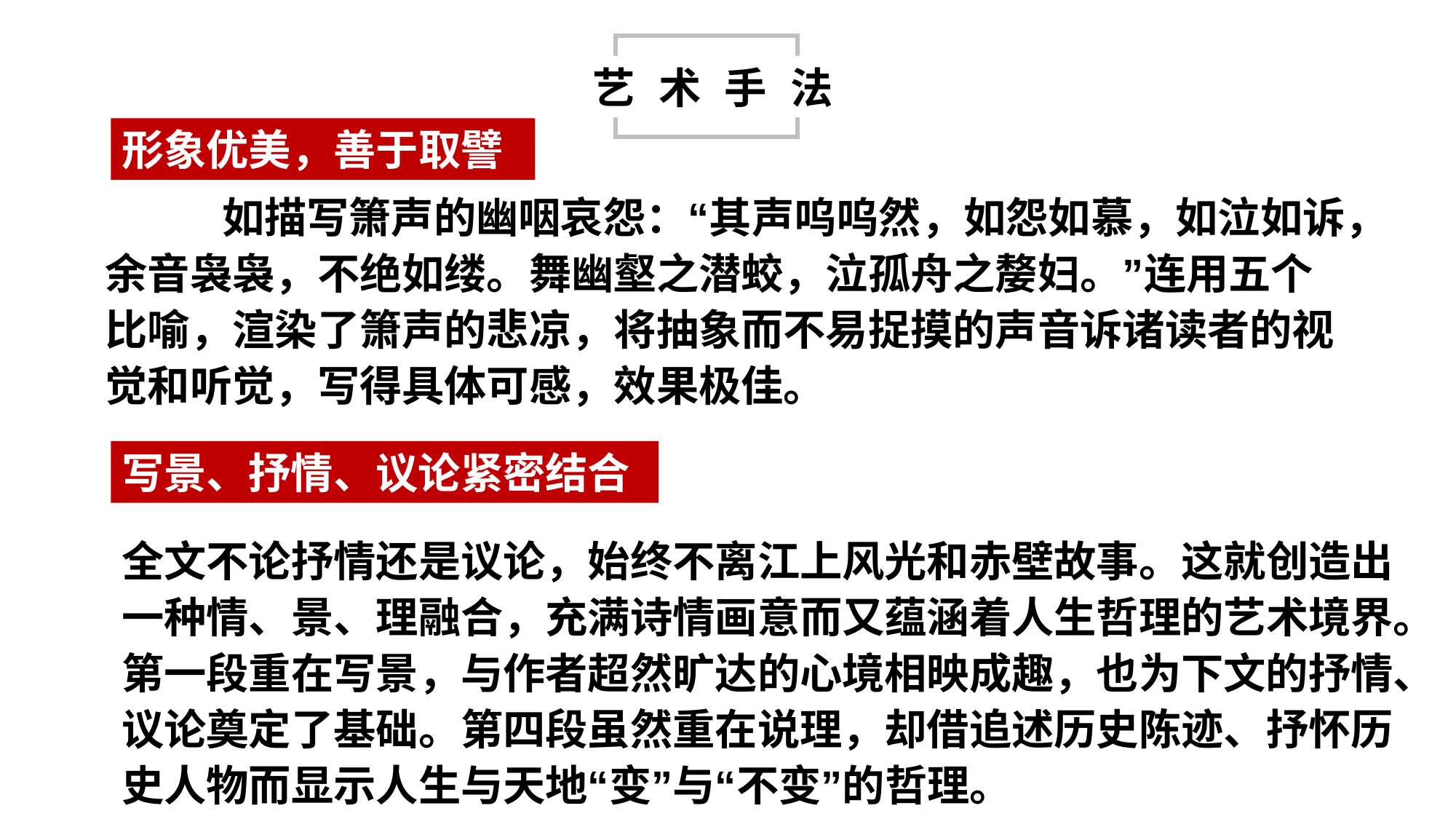

艺  术  手  法
形象优美，善于取譬
         如描写箫声的幽咽哀怨：“其声呜呜然，如怨如慕，如泣如诉，余音袅袅，不绝如缕。舞幽壑之潜蛟，泣孤舟之嫠妇。”连用五个比喻，渲染了箫声的悲凉，将抽象而不易捉摸的声音诉诸读者的视觉和听觉，写得具体可感，效果极佳。
写景、抒情、议论紧密结合
全文不论抒情还是议论，始终不离江上风光和赤壁故事。这就创造出一种情、景、理融合，充满诗情画意而又蕴涵着人生哲理的艺术境界。第一段重在写景，与作者超然旷达的心境相映成趣，也为下文的抒情、议论奠定了基础。第四段虽然重在说理，却借追述历史陈迹、抒怀历史人物而显示人生与天地“变”与“不变”的哲理。